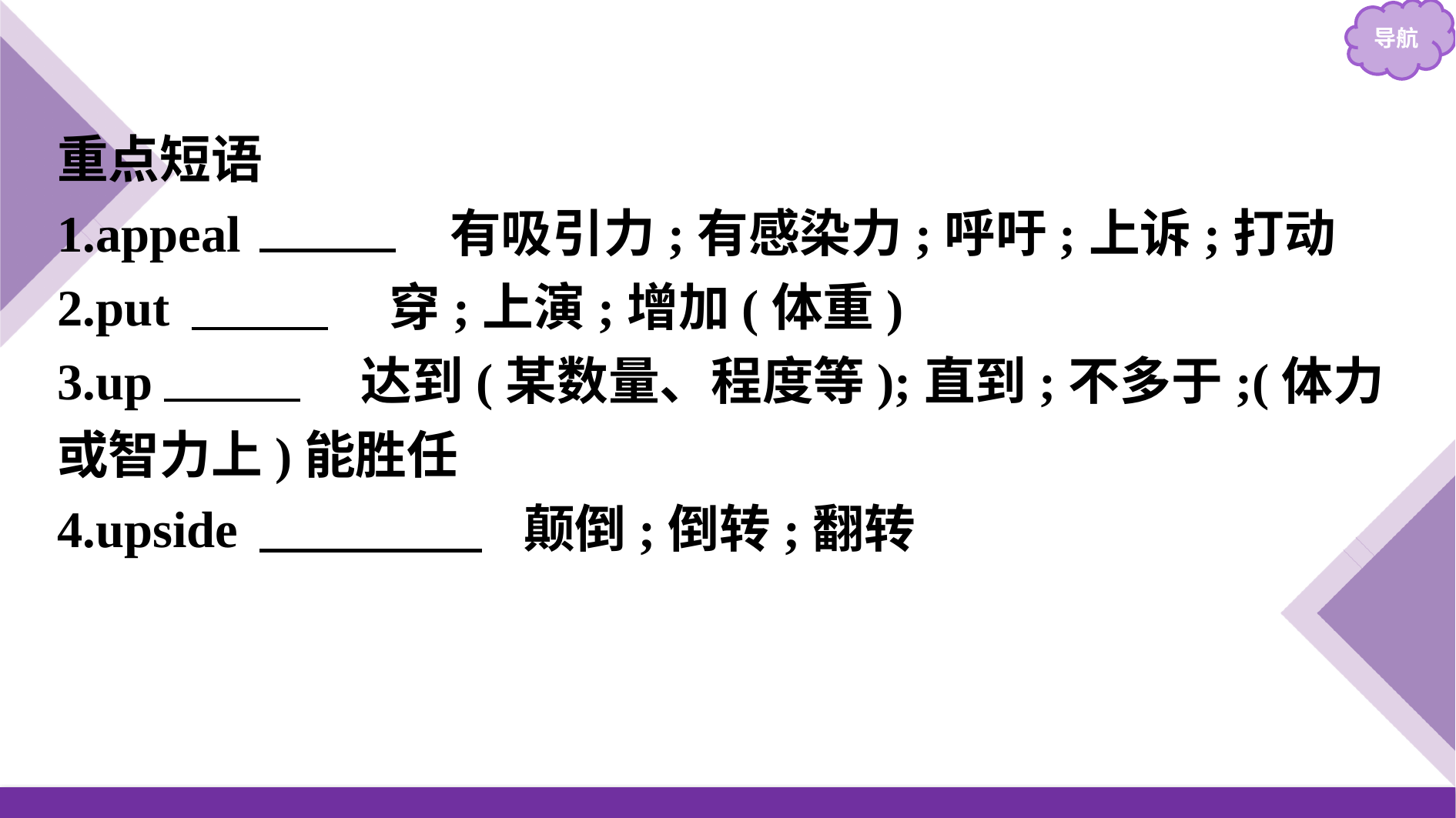

重点短语
1.appeal 　to　 有吸引力;有感染力;呼吁;上诉;打动
2.put 　on　 穿;上演;增加(体重)
3.up 　to　 达到(某数量、程度等);直到;不多于;(体力或智力上)能胜任
4.upside 　down　 颠倒;倒转;翻转